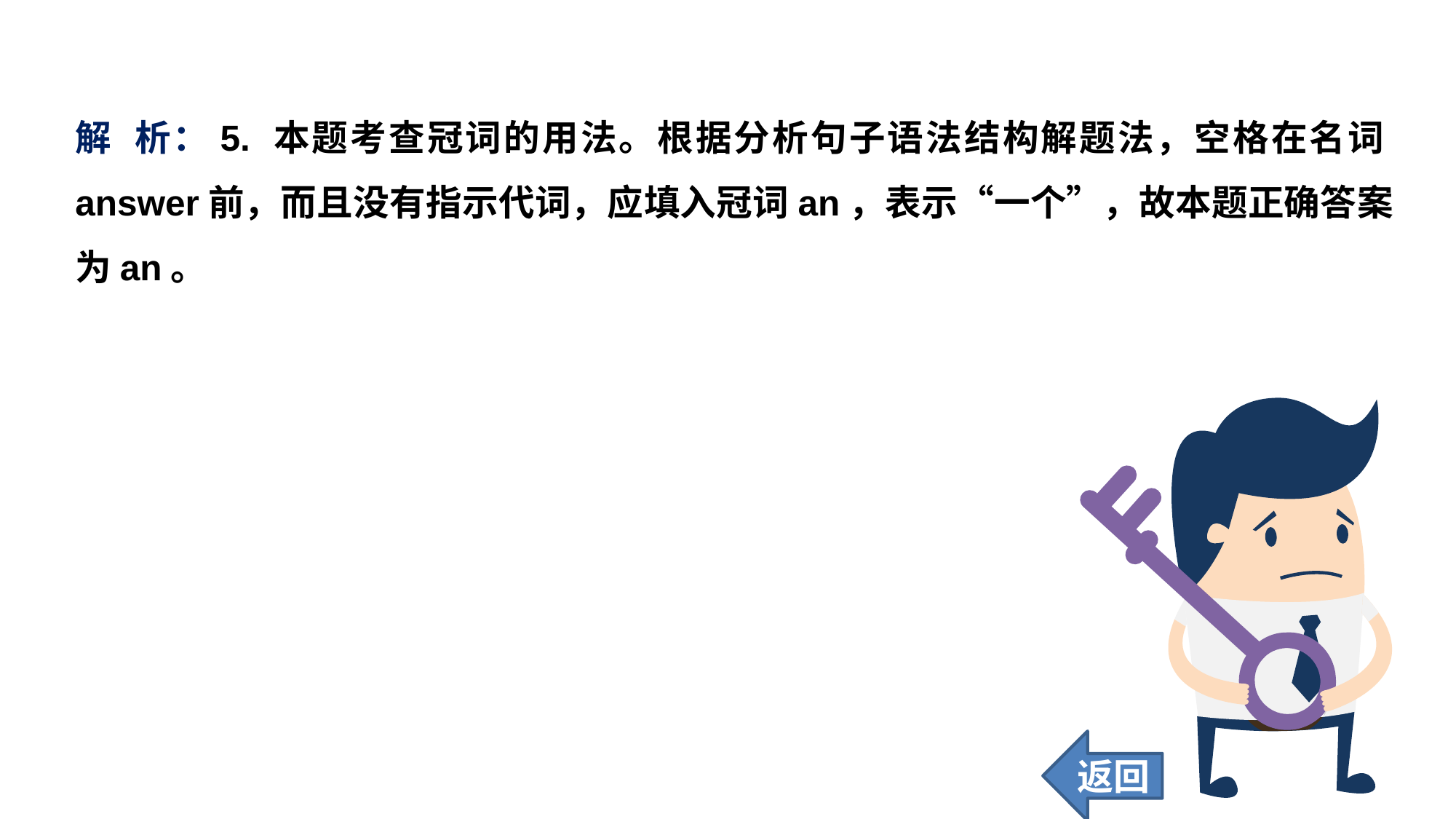

解  析：5. 本题考查冠词的用法。根据分析句子语法结构解题法，空格在名词answer前，而且没有指示代词，应填入冠词an，表示“一个”，故本题正确答案为an。

返回
140